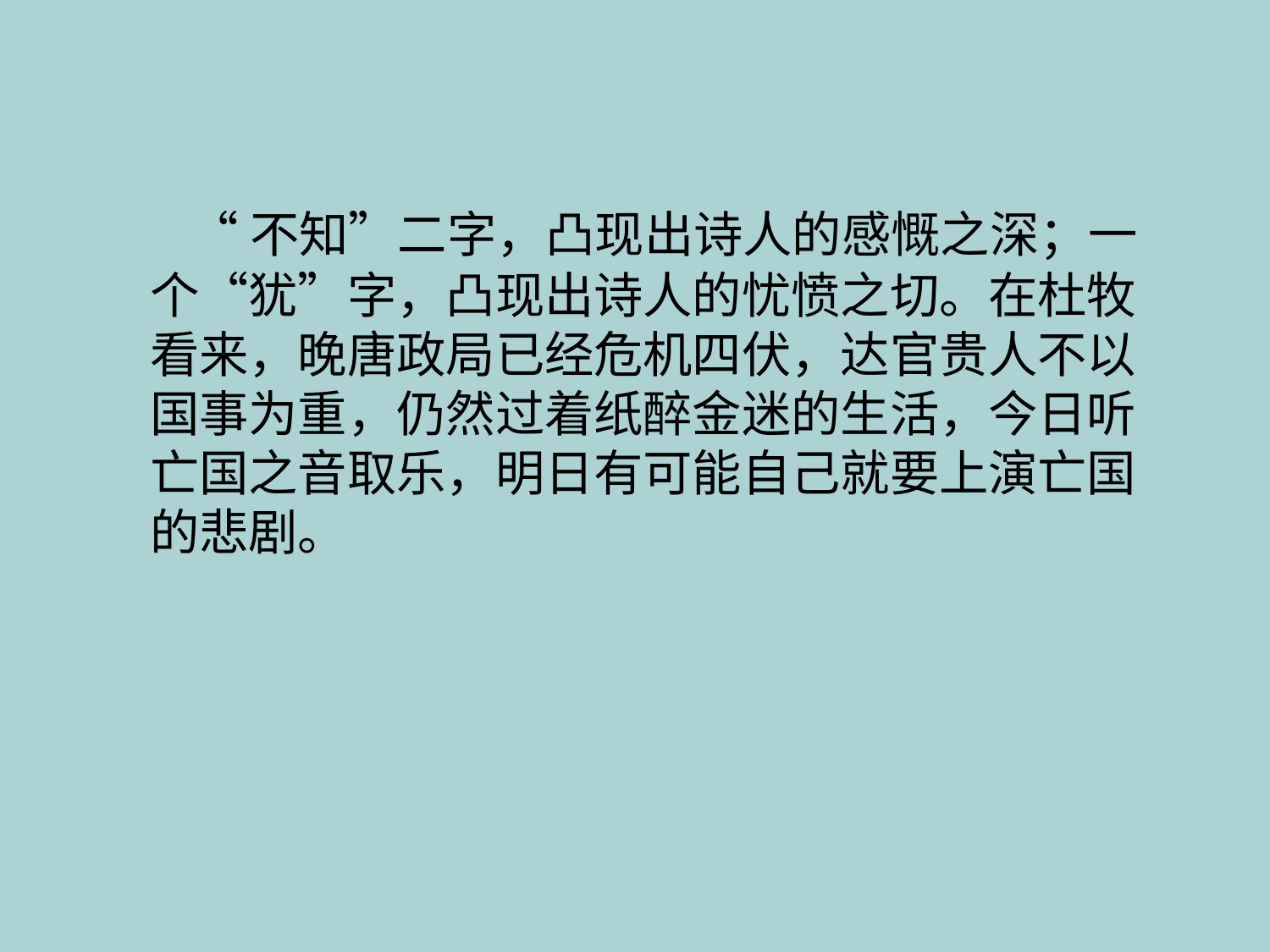

“不知”二字，凸现出诗人的感慨之深；一个“犹”字，凸现出诗人的忧愤之切。在杜牧看来，晚唐政局已经危机四伏，达官贵人不以国事为重，仍然过着纸醉金迷的生活，今日听亡国之音取乐，明日有可能自己就要上演亡国的悲剧。